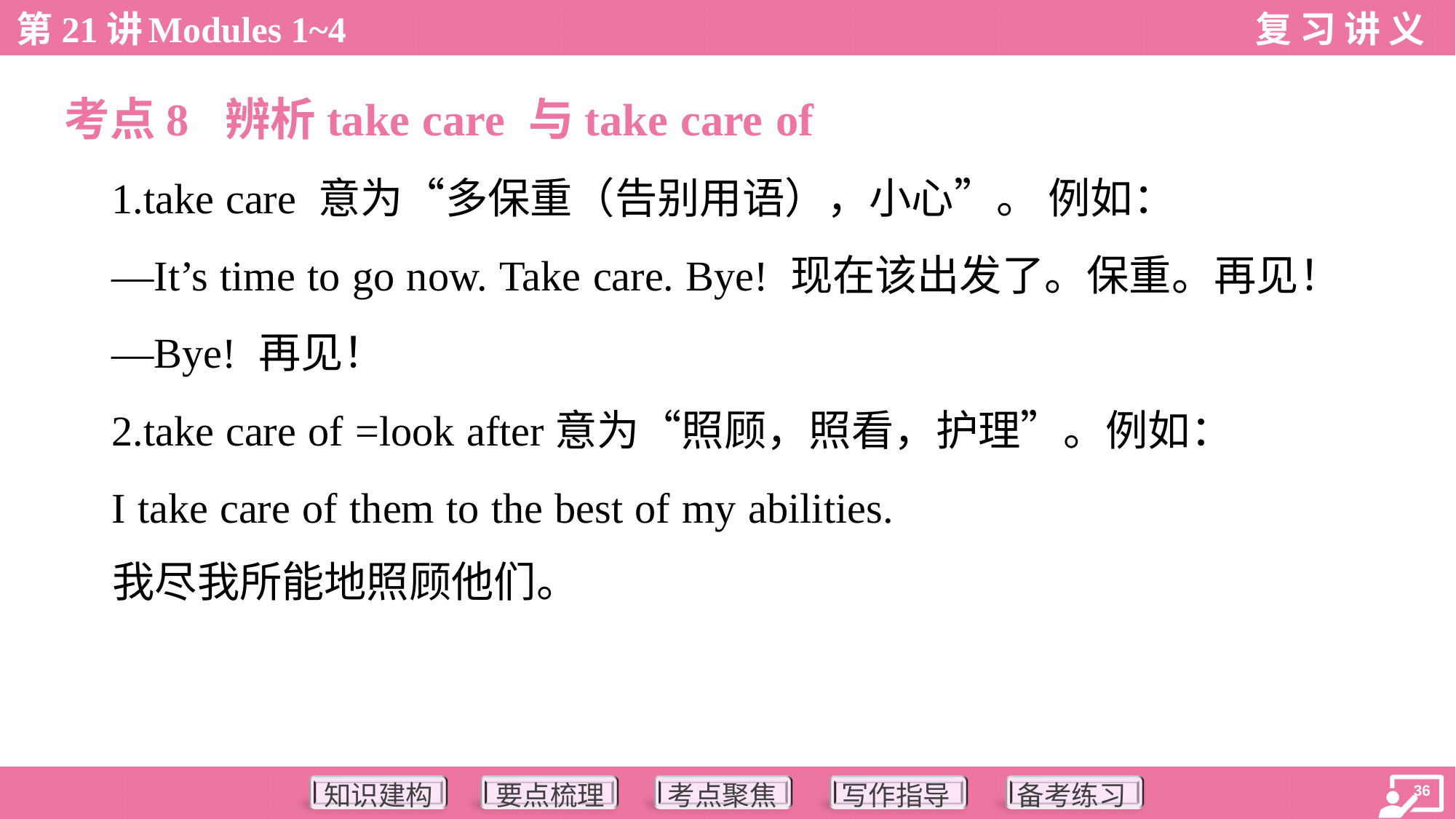

考点8  辨析take care 与take care of
    1.take care 意为“多保重（告别用语），小心”。 例如：
    —It’s time to go now. Take care. Bye! 现在该出发了。保重。再见！
    —Bye! 再见！
    2.take care of =look after意为“照顾，照看，护理”。例如：
    I take care of them to the best of my abilities.
    我尽我所能地照顾他们。